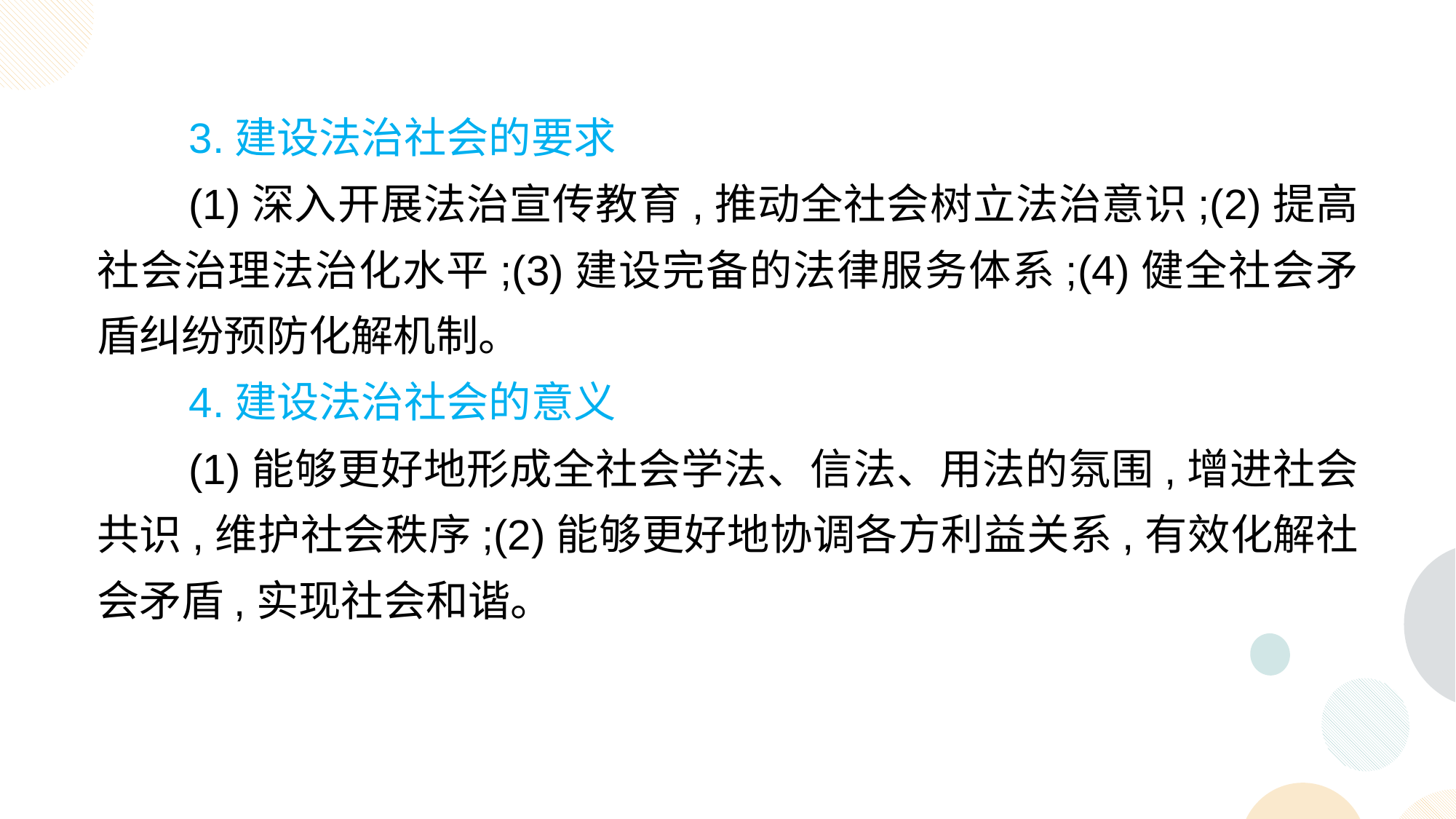

3.建设法治社会的要求
(1)深入开展法治宣传教育,推动全社会树立法治意识;(2)提高社会治理法治化水平;(3)建设完备的法律服务体系;(4)健全社会矛盾纠纷预防化解机制。
4.建设法治社会的意义
(1)能够更好地形成全社会学法、信法、用法的氛围,增进社会共识,维护社会秩序;(2)能够更好地协调各方利益关系,有效化解社会矛盾,实现社会和谐。